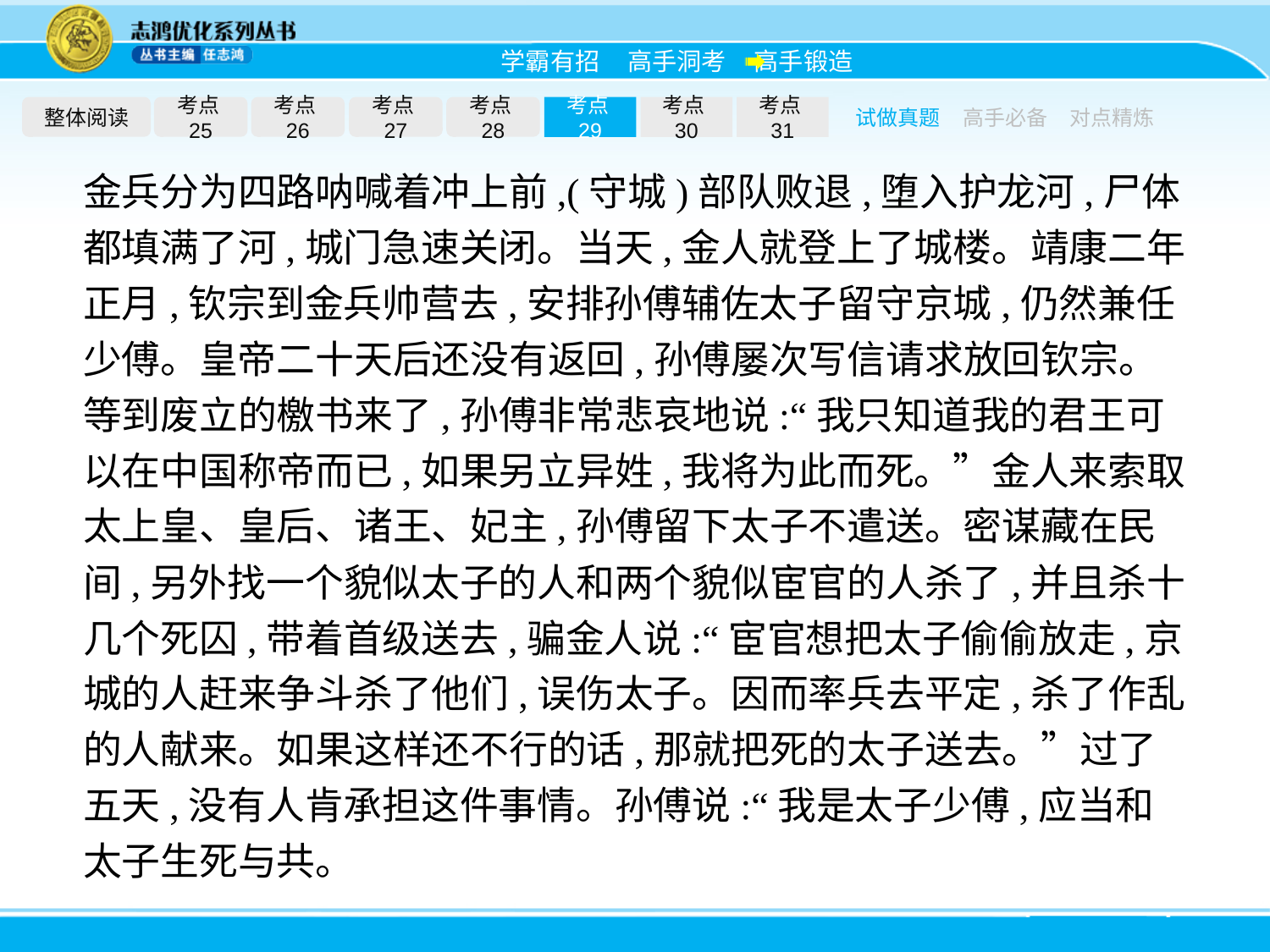

整体阅读
考点25
考点26
考点27
考点28
考点29
考点30
考点31
试做真题
高手必备
对点精炼
金兵分为四路呐喊着冲上前,(守城)部队败退,堕入护龙河,尸体都填满了河,城门急速关闭。当天,金人就登上了城楼。靖康二年正月,钦宗到金兵帅营去,安排孙傅辅佐太子留守京城,仍然兼任少傅。皇帝二十天后还没有返回,孙傅屡次写信请求放回钦宗。等到废立的檄书来了,孙傅非常悲哀地说:“我只知道我的君王可以在中国称帝而已,如果另立异姓,我将为此而死。”金人来索取太上皇、皇后、诸王、妃主,孙傅留下太子不遣送。密谋藏在民间,另外找一个貌似太子的人和两个貌似宦官的人杀了,并且杀十几个死囚,带着首级送去,骗金人说:“宦官想把太子偷偷放走,京城的人赶来争斗杀了他们,误伤太子。因而率兵去平定,杀了作乱的人献来。如果这样还不行的话,那就把死的太子送去。”过了五天,没有人肯承担这件事情。孙傅说:“我是太子少傅,应当和太子生死与共。